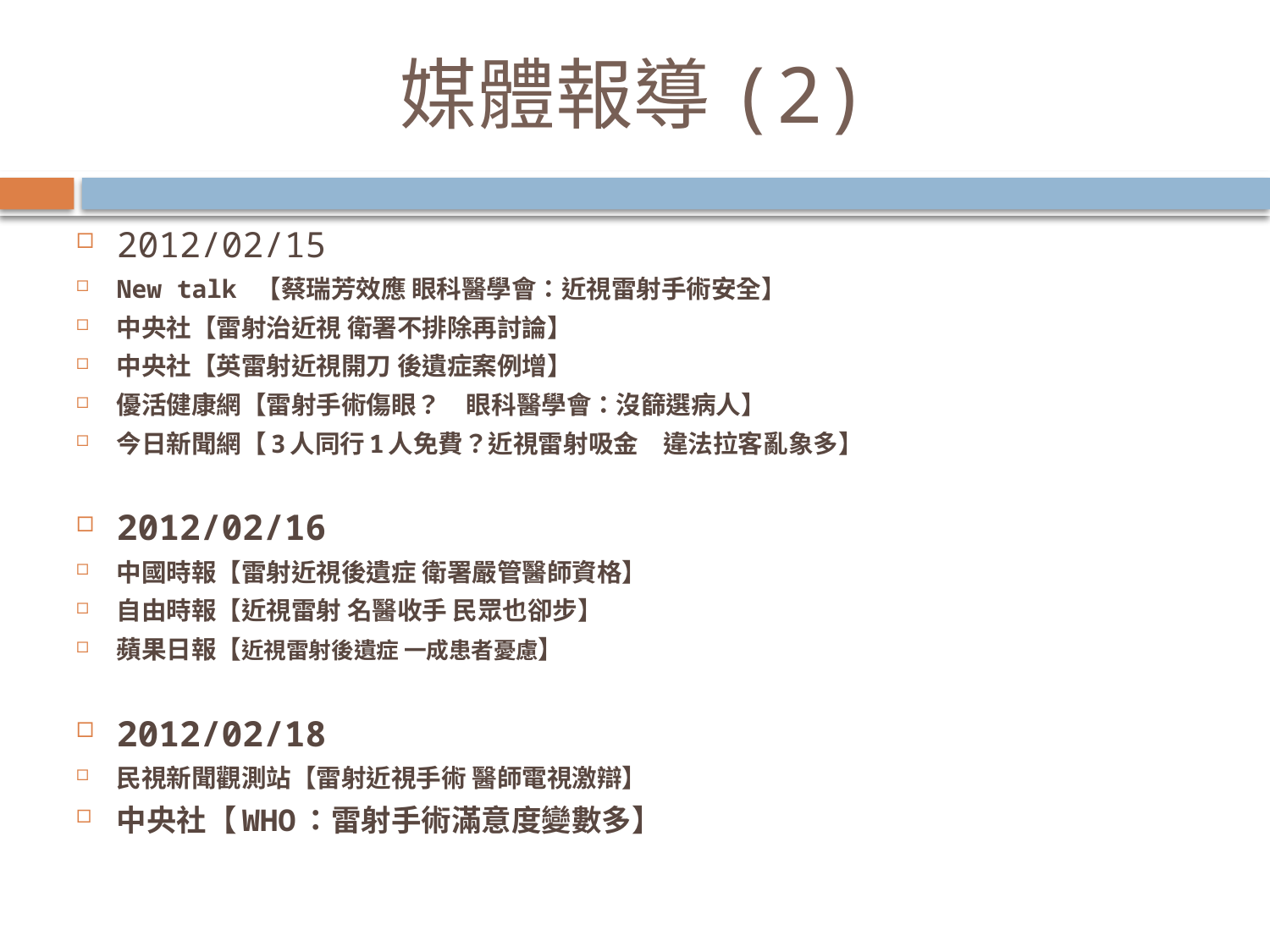

# 媒體報導(2)
2012/02/15
New talk 【蔡瑞芳效應 眼科醫學會：近視雷射手術安全】
中央社【雷射治近視 衛署不排除再討論】
中央社【英雷射近視開刀 後遺症案例增】
優活健康網【雷射手術傷眼？　眼科醫學會：沒篩選病人】
今日新聞網【3人同行1人免費？近視雷射吸金　違法拉客亂象多】

2012/02/16
中國時報【雷射近視後遺症 衛署嚴管醫師資格】
自由時報【近視雷射 名醫收手 民眾也卻步】
蘋果日報【近視雷射後遺症 一成患者憂慮】

2012/02/18
民視新聞觀測站【雷射近視手術 醫師電視激辯】
中央社【WHO：雷射手術滿意度變數多】